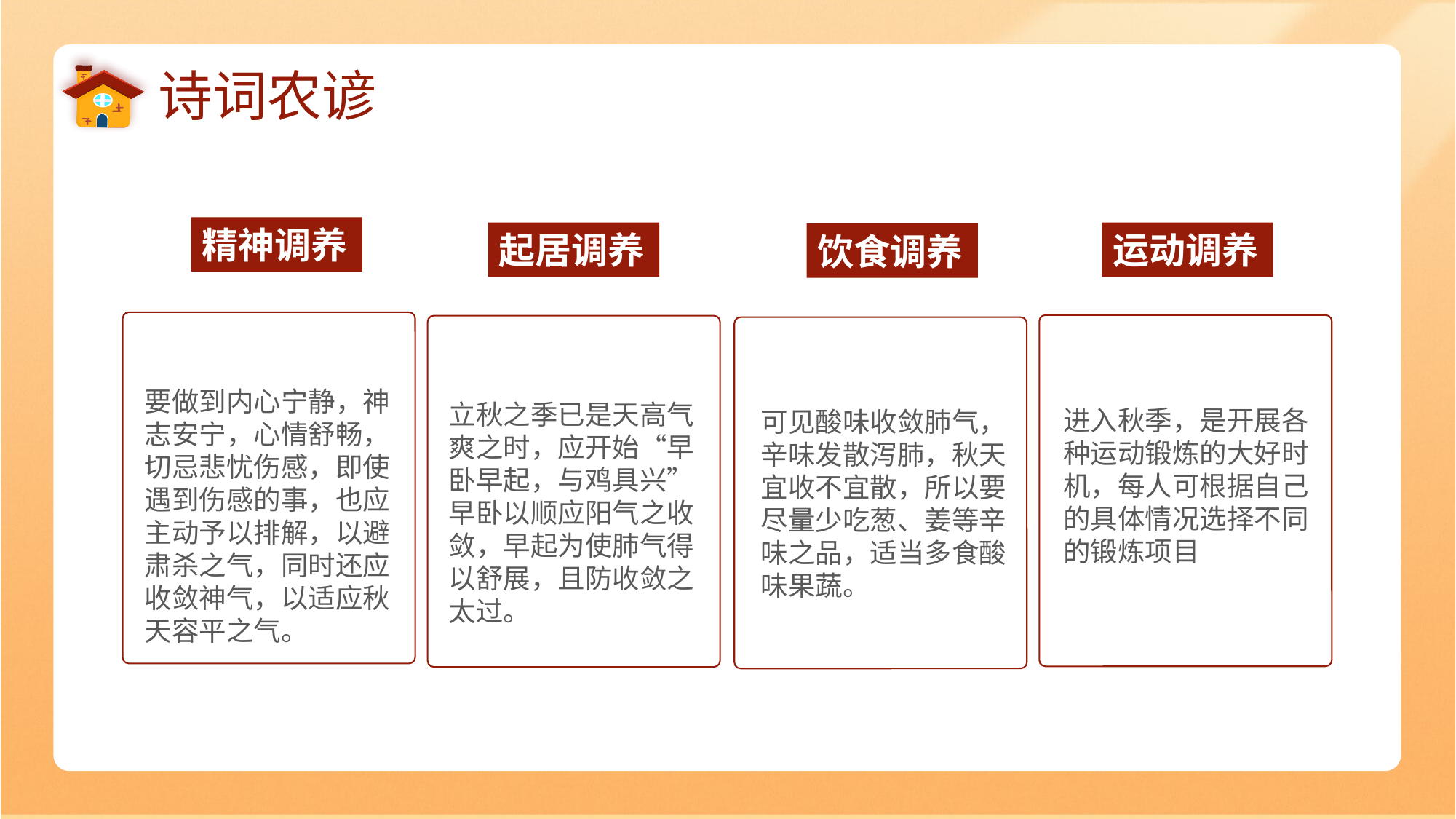

诗词农谚
精神调养
起居调养
运动调养
饮食调养

要做到内心宁静，神志安宁，心情舒畅，切忌悲忧伤感，即使遇到伤感的事，也应主动予以排解，以避肃杀之气，同时还应收敛神气，以适应秋天容平之气。
立秋之季已是天高气爽之时，应开始“早卧早起，与鸡具兴”早卧以顺应阳气之收敛，早起为使肺气得以舒展，且防收敛之太过。
进入秋季，是开展各种运动锻炼的大好时机，每人可根据自己的具体情况选择不同的锻炼项目
可见酸味收敛肺气，辛味发散泻肺，秋天宜收不宜散，所以要尽量少吃葱、姜等辛味之品，适当多食酸味果蔬。